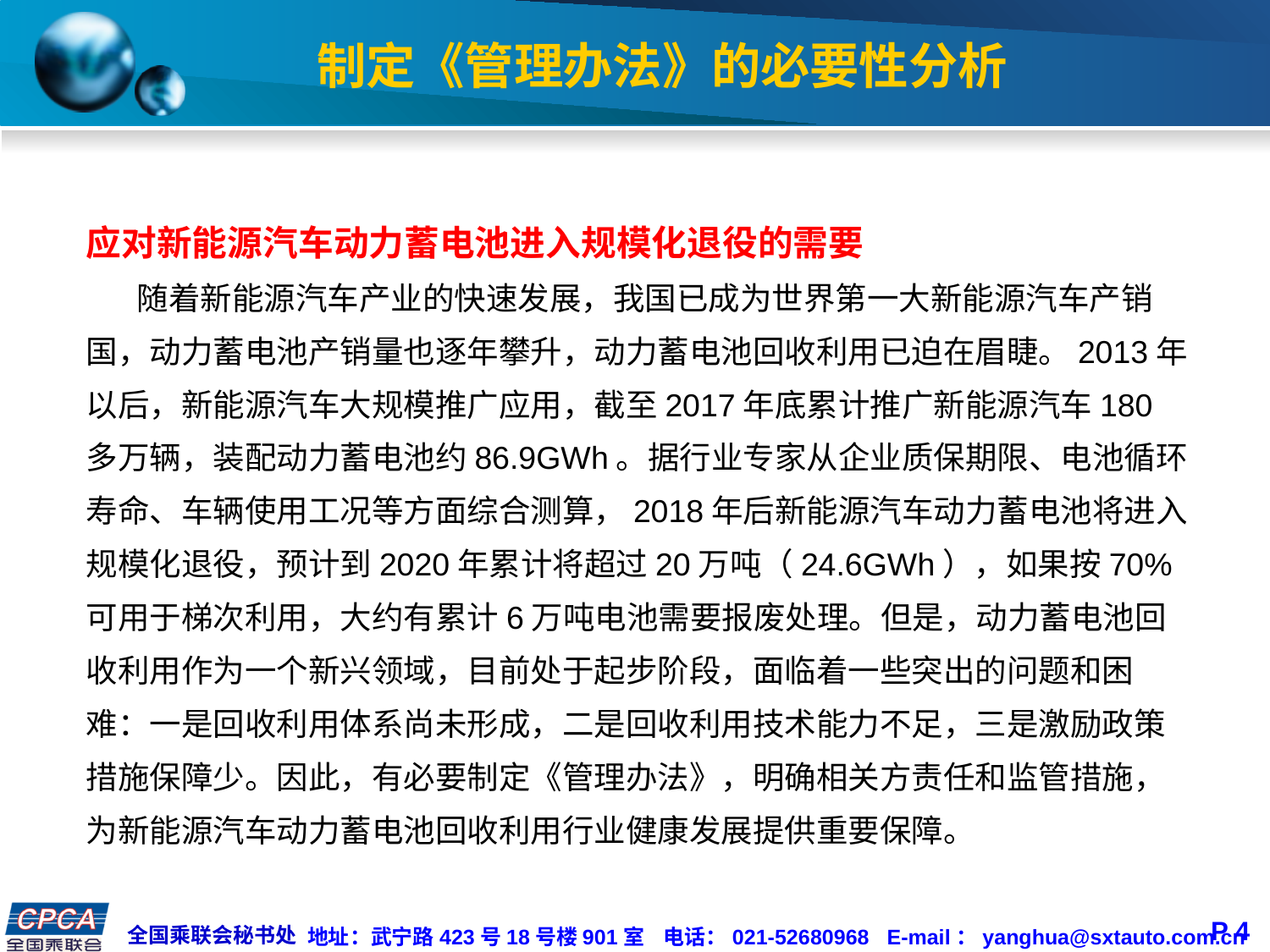

# 制定《管理办法》的必要性分析
应对新能源汽车动力蓄电池进入规模化退役的需要
      随着新能源汽车产业的快速发展，我国已成为世界第一大新能源汽车产销国，动力蓄电池产销量也逐年攀升，动力蓄电池回收利用已迫在眉睫。2013年以后，新能源汽车大规模推广应用，截至2017年底累计推广新能源汽车180多万辆，装配动力蓄电池约86.9GWh。据行业专家从企业质保期限、电池循环寿命、车辆使用工况等方面综合测算，2018年后新能源汽车动力蓄电池将进入规模化退役，预计到2020年累计将超过20万吨（24.6GWh），如果按70%可用于梯次利用，大约有累计6万吨电池需要报废处理。但是，动力蓄电池回收利用作为一个新兴领域，目前处于起步阶段，面临着一些突出的问题和困难：一是回收利用体系尚未形成，二是回收利用技术能力不足，三是激励政策措施保障少。因此，有必要制定《管理办法》，明确相关方责任和监管措施，为新能源汽车动力蓄电池回收利用行业健康发展提供重要保障。